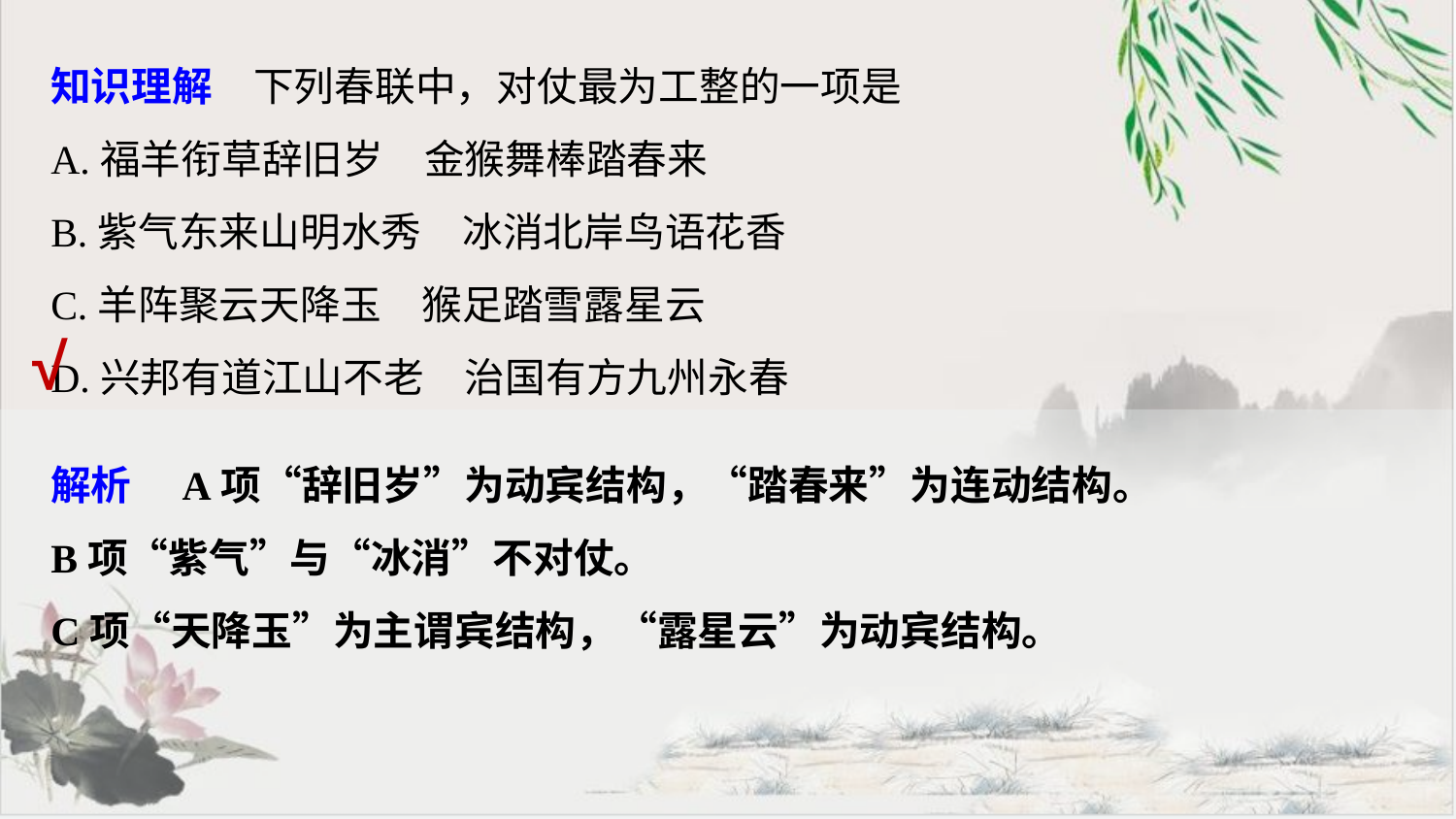

知识理解　下列春联中，对仗最为工整的一项是
A.福羊衔草辞旧岁　金猴舞棒踏春来
B.紫气东来山明水秀　冰消北岸鸟语花香
C.羊阵聚云天降玉　猴足踏雪露星云
D.兴邦有道江山不老　治国有方九州永春
√
解析　A项“辞旧岁”为动宾结构，“踏春来”为连动结构。
B项“紫气”与“冰消”不对仗。
C项“天降玉”为主谓宾结构，“露星云”为动宾结构。